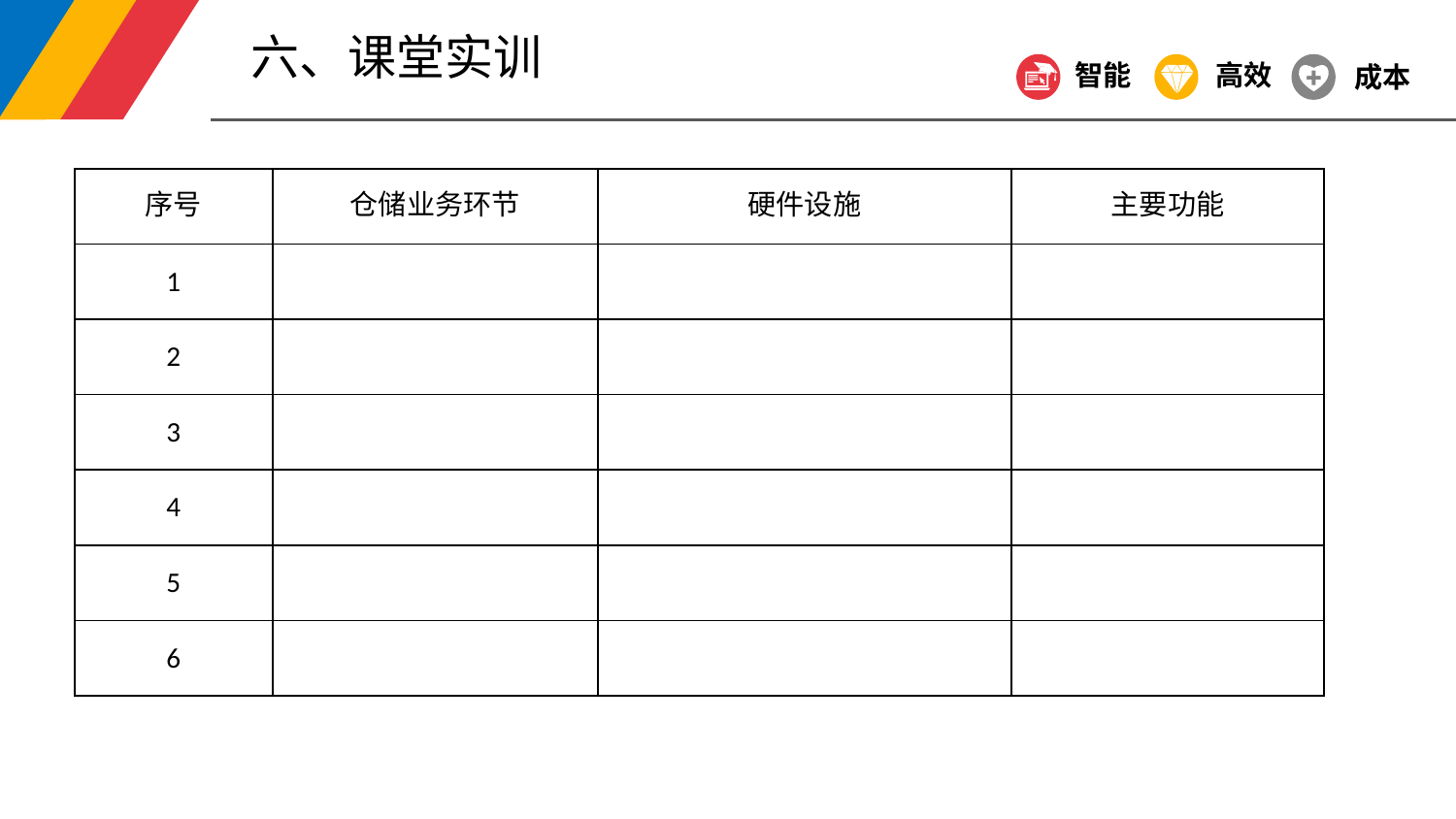

六、课堂实训
智能
高效
成本
| 序号 | 仓储业务环节 | 硬件设施 | 主要功能 |
| --- | --- | --- | --- |
| 1 |  |  |  |
| 2 |  |  |  |
| 3 |  |  |  |
| 4 |  |  |  |
| 5 |  |  |  |
| 6 |  |  |  |